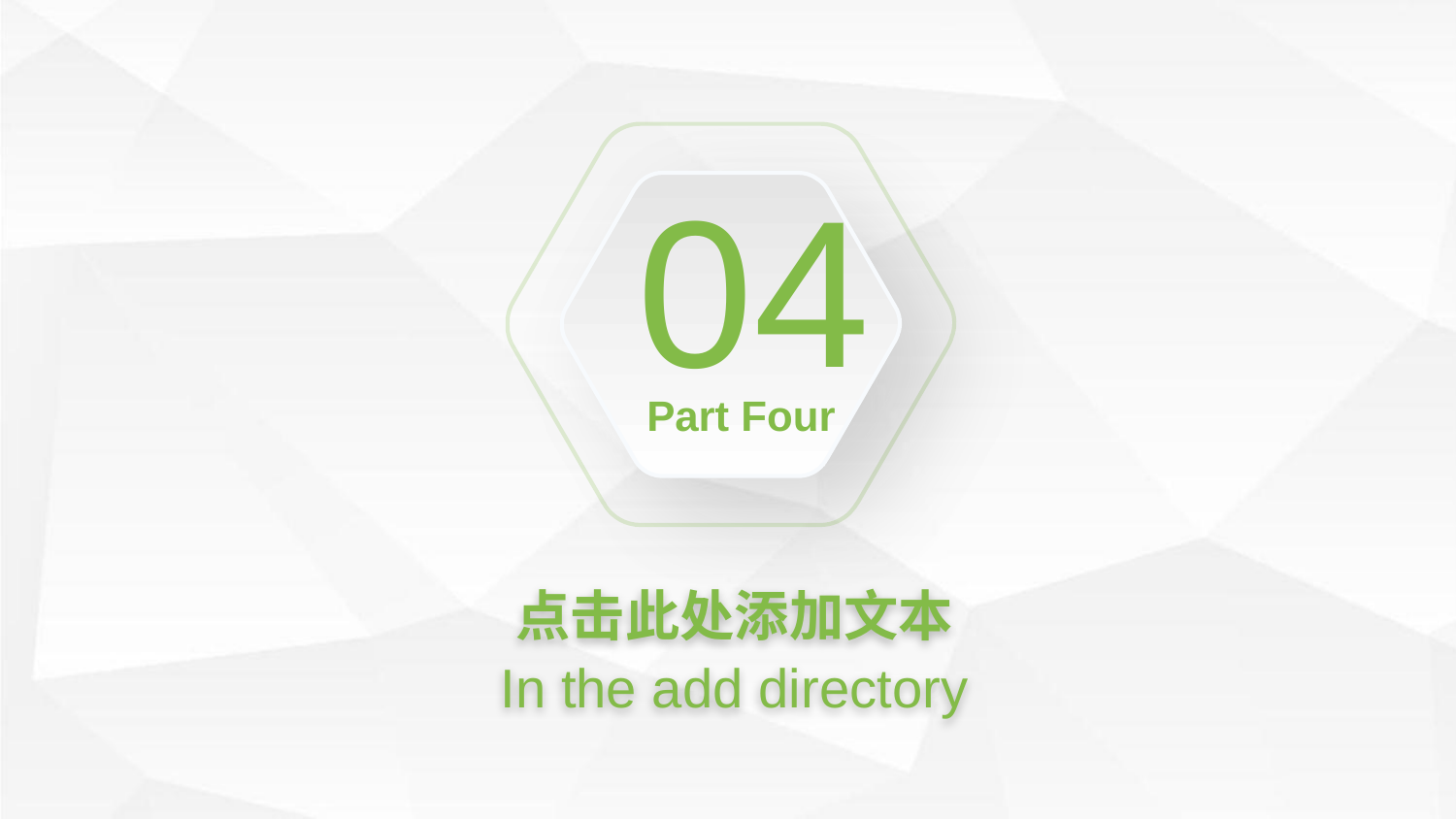

04

Part Four
点击此处添加文本
In the add directory